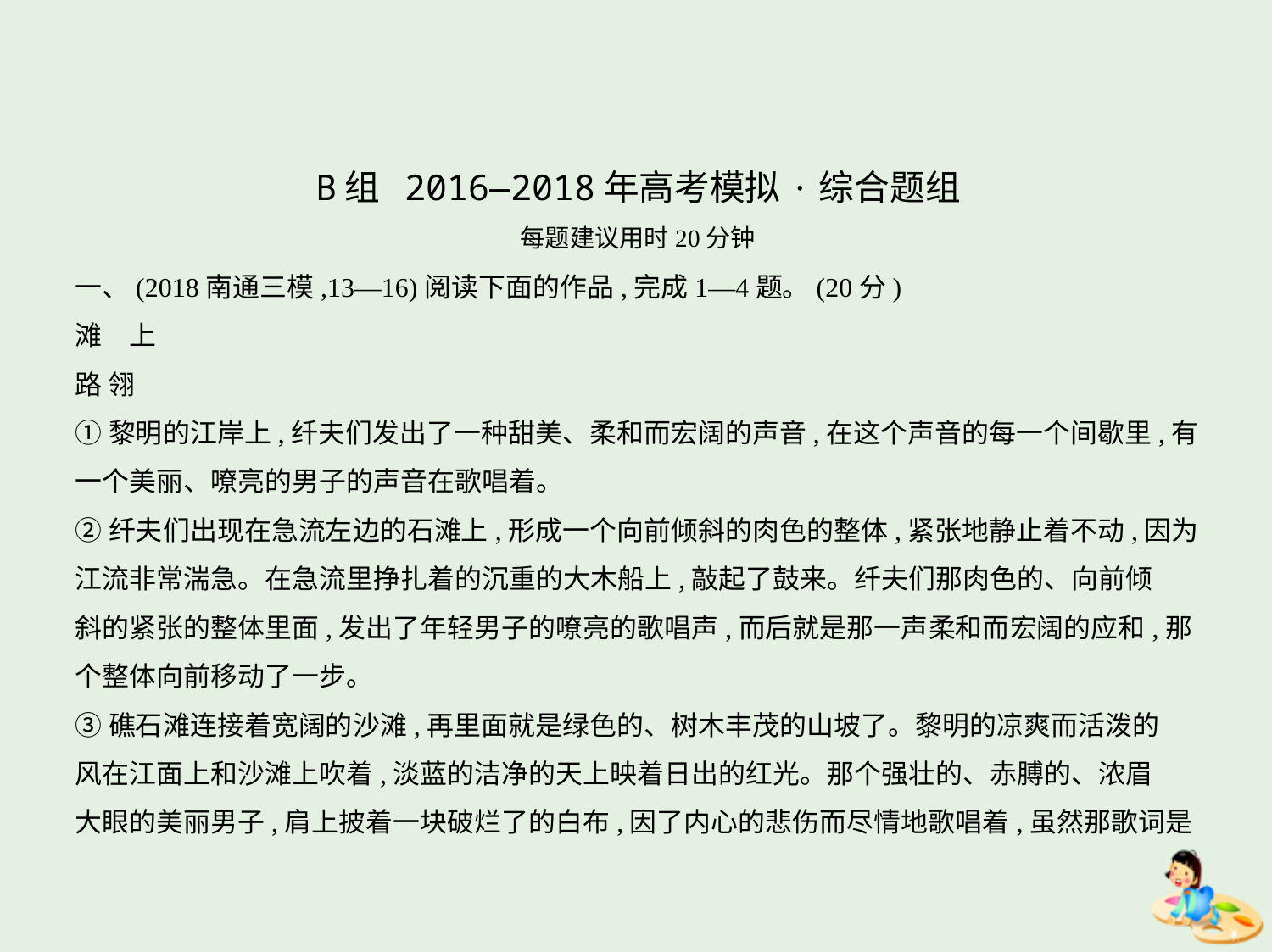

B组  2016—2018年高考模拟·综合题组
每题建议用时20分钟
一、(2018南通三模,13—16)阅读下面的作品,完成1—4题。(20分)
滩　上
路 翎
①黎明的江岸上,纤夫们发出了一种甜美、柔和而宏阔的声音,在这个声音的每一个间歇里,有
一个美丽、嘹亮的男子的声音在歌唱着。
②纤夫们出现在急流左边的石滩上,形成一个向前倾斜的肉色的整体,紧张地静止着不动,因为
江流非常湍急。在急流里挣扎着的沉重的大木船上,敲起了鼓来。纤夫们那肉色的、向前倾
斜的紧张的整体里面,发出了年轻男子的嘹亮的歌唱声,而后就是那一声柔和而宏阔的应和,那
个整体向前移动了一步。
③礁石滩连接着宽阔的沙滩,再里面就是绿色的、树木丰茂的山坡了。黎明的凉爽而活泼的
风在江面上和沙滩上吹着,淡蓝的洁净的天上映着日出的红光。那个强壮的、赤膊的、浓眉
大眼的美丽男子,肩上披着一块破烂了的白布,因了内心的悲伤而尽情地歌唱着,虽然那歌词是